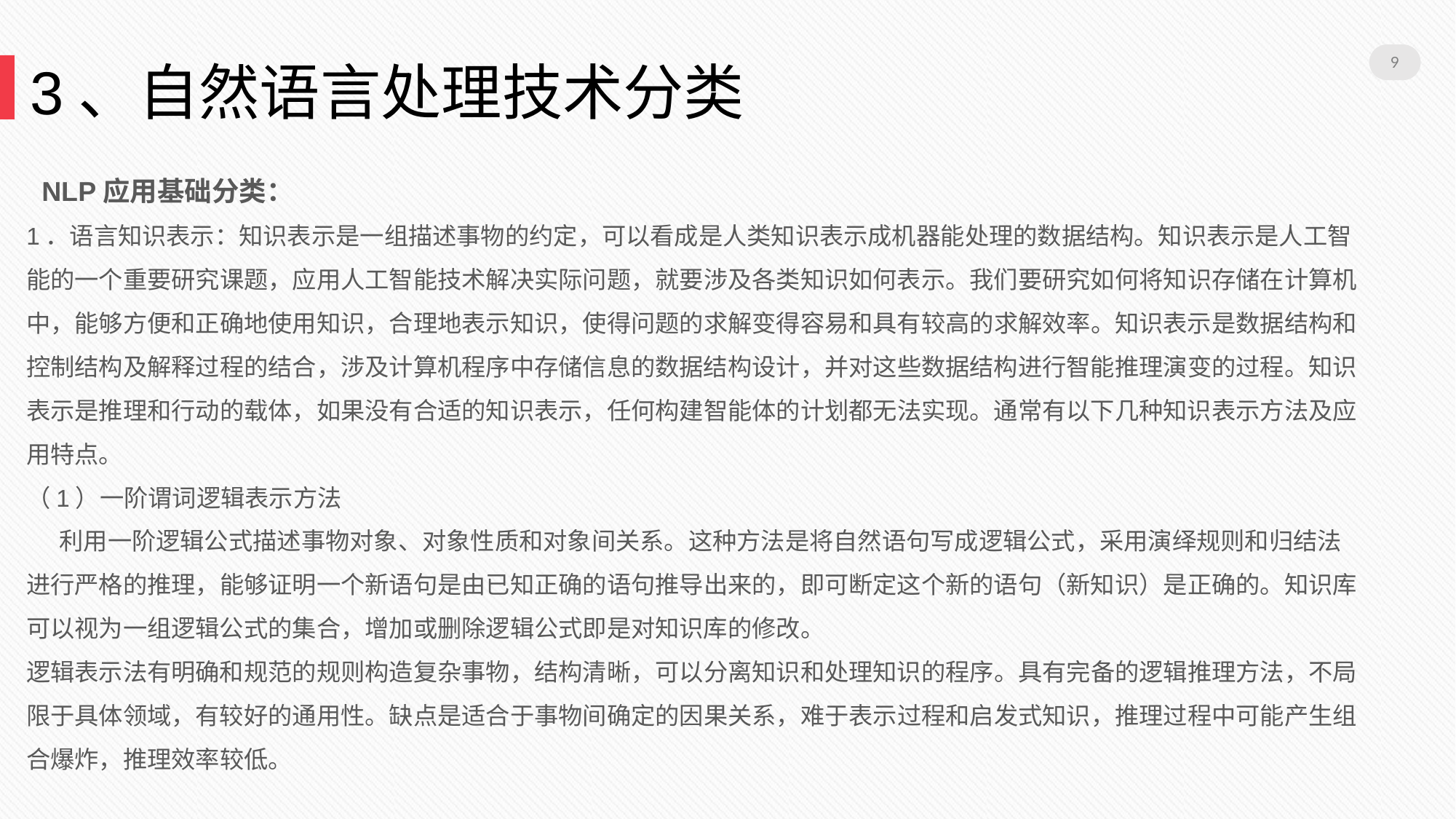

9
3、自然语言处理技术分类
  NLP应用基础分类：
1．语言知识表示：知识表示是一组描述事物的约定，可以看成是人类知识表示成机器能处理的数据结构。知识表示是人工智能的一个重要研究课题，应用人工智能技术解决实际问题，就要涉及各类知识如何表示。我们要研究如何将知识存储在计算机中，能够方便和正确地使用知识，合理地表示知识，使得问题的求解变得容易和具有较高的求解效率。知识表示是数据结构和控制结构及解释过程的结合，涉及计算机程序中存储信息的数据结构设计，并对这些数据结构进行智能推理演变的过程。知识表示是推理和行动的载体，如果没有合适的知识表示，任何构建智能体的计划都无法实现。通常有以下几种知识表示方法及应用特点。
（1）一阶谓词逻辑表示方法
     利用一阶逻辑公式描述事物对象、对象性质和对象间关系。这种方法是将自然语句写成逻辑公式，采用演绎规则和归结法进行严格的推理，能够证明一个新语句是由已知正确的语句推导出来的，即可断定这个新的语句（新知识）是正确的。知识库可以视为一组逻辑公式的集合，增加或删除逻辑公式即是对知识库的修改。
逻辑表示法有明确和规范的规则构造复杂事物，结构清晰，可以分离知识和处理知识的程序。具有完备的逻辑推理方法，不局限于具体领域，有较好的通用性。缺点是适合于事物间确定的因果关系，难于表示过程和启发式知识，推理过程中可能产生组合爆炸，推理效率较低。